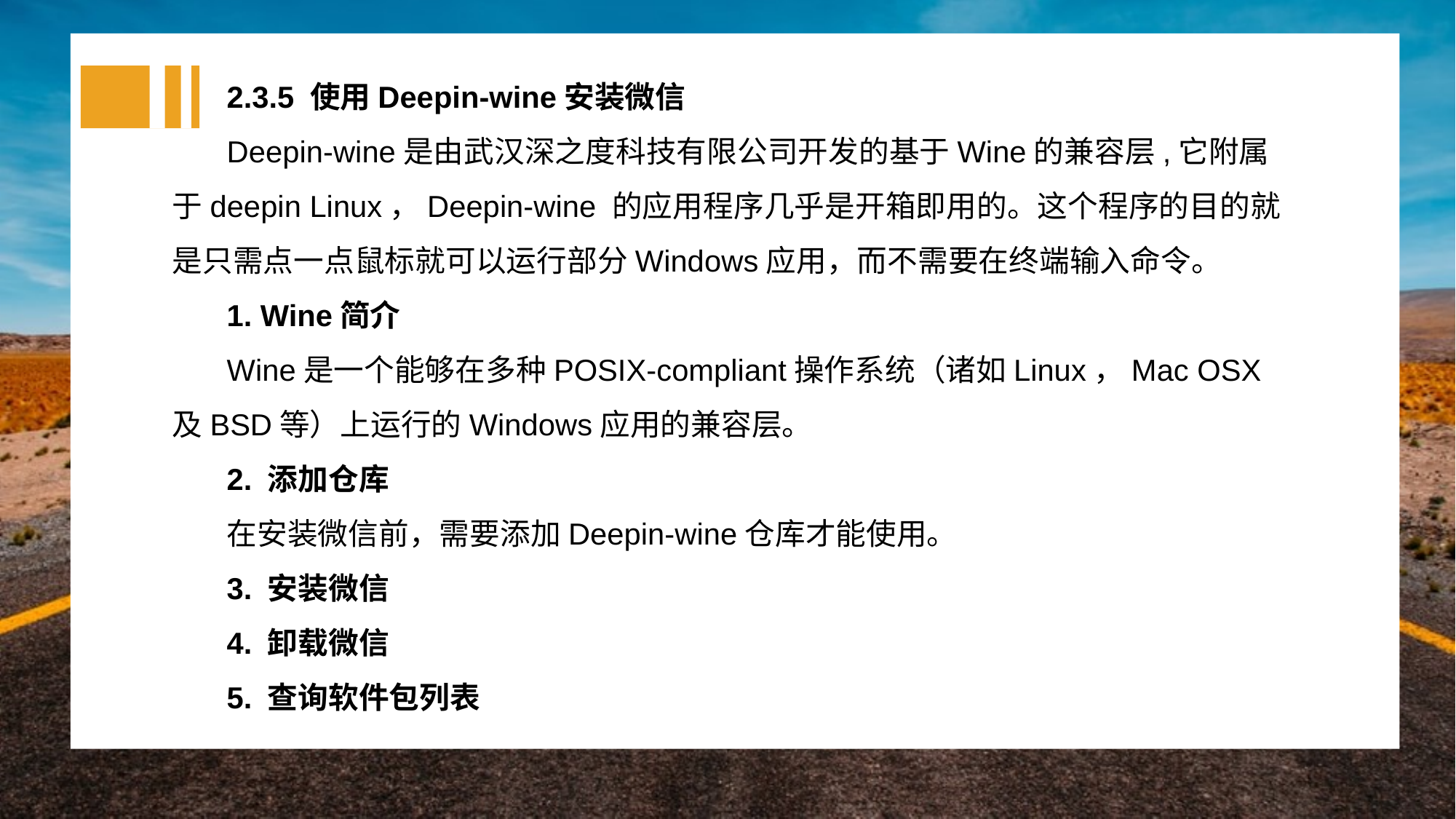

2.3.5 使用Deepin-wine安装微信
Deepin-wine是由武汉深之度科技有限公司开发的基于Wine的兼容层,它附属于deepin Linux，Deepin-wine 的应用程序几乎是开箱即用的。这个程序的目的就是只需点一点鼠标就可以运行部分Windows应用，而不需要在终端输入命令。
1. Wine简介
Wine是一个能够在多种POSIX-compliant操作系统（诸如Linux，Mac OSX及BSD等）上运行的Windows应用的兼容层。
2. 添加仓库
在安装微信前，需要添加Deepin-wine仓库才能使用。
3. 安装微信
4. 卸载微信
5. 查询软件包列表